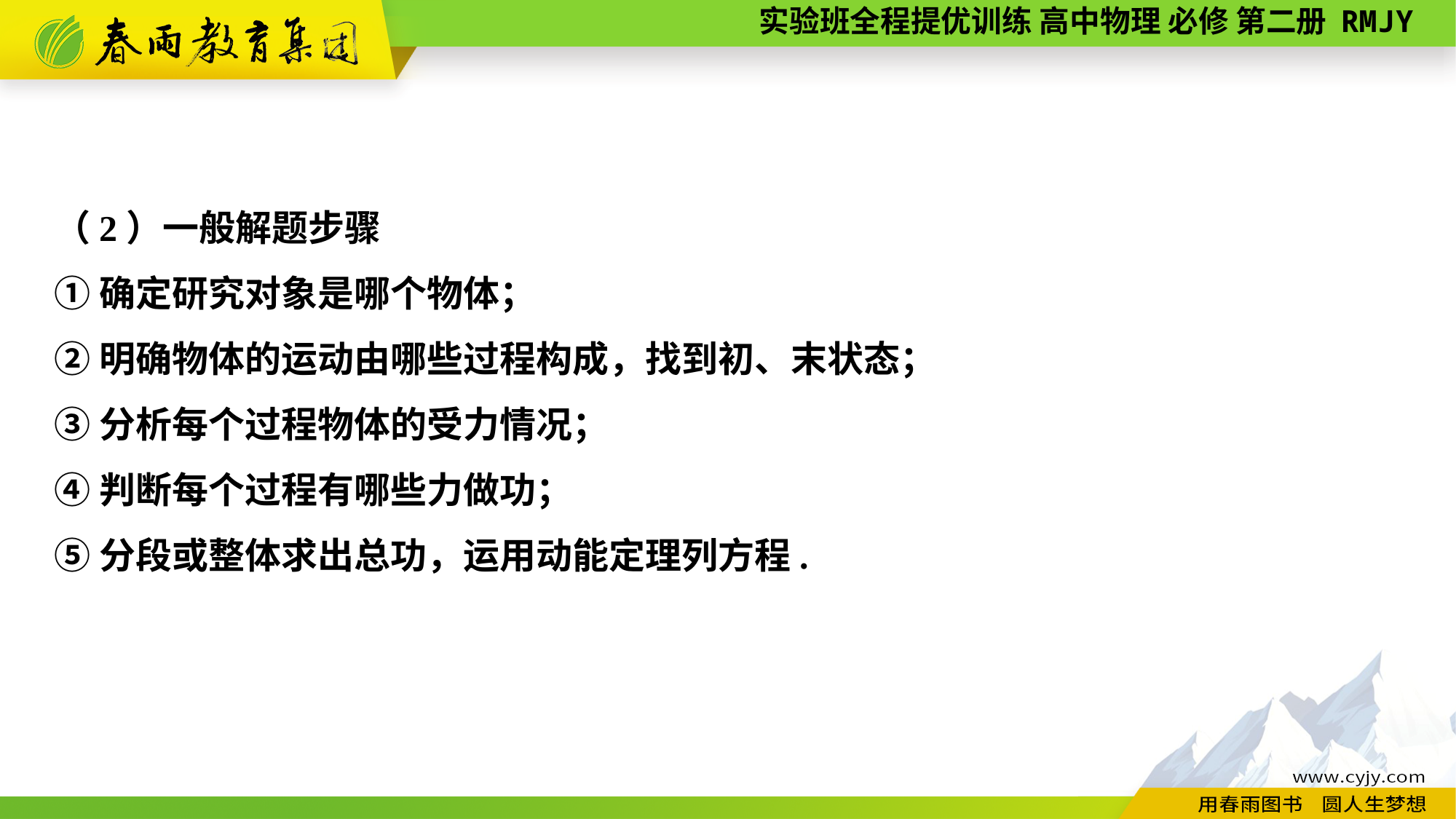

（2）一般解题步骤
①确定研究对象是哪个物体；
②明确物体的运动由哪些过程构成，找到初、末状态；
③分析每个过程物体的受力情况；
④判断每个过程有哪些力做功；
⑤分段或整体求出总功，运用动能定理列方程.